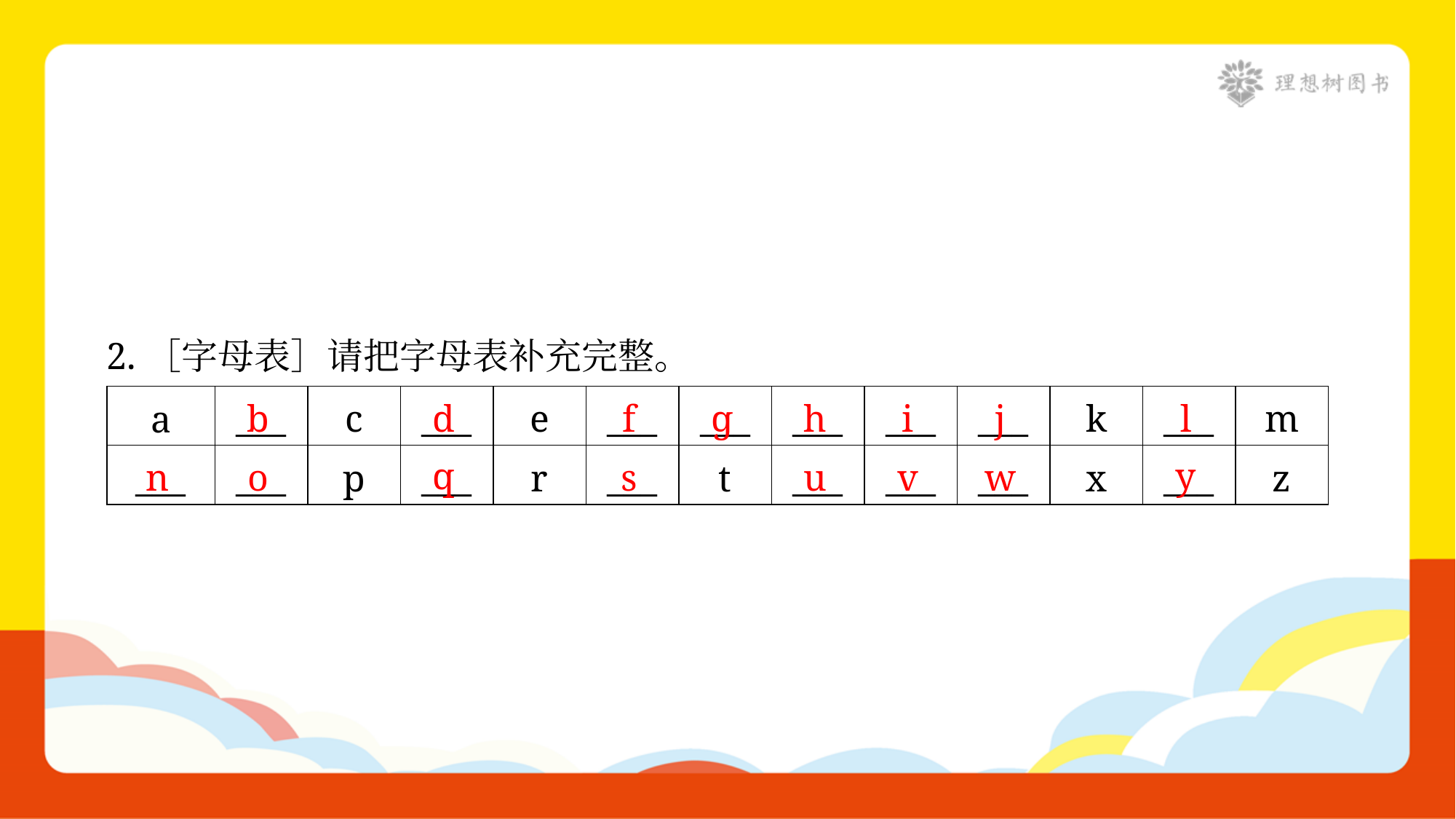

2.［字母表］请把字母表补充完整。
b
d
f
ɡ
h
i
j
l
| a | \_\_\_ | c | \_\_\_ | e | \_\_\_ | \_\_\_ | \_\_\_ | \_\_\_ | \_\_\_ | k | \_\_\_ | m |
| --- | --- | --- | --- | --- | --- | --- | --- | --- | --- | --- | --- | --- |
| \_\_\_ | \_\_\_ | p | \_\_\_ | r | \_\_\_ | t | \_\_\_ | \_\_\_ | \_\_\_ | x | \_\_\_ | z |
q
y
n
o
s
u
v
w